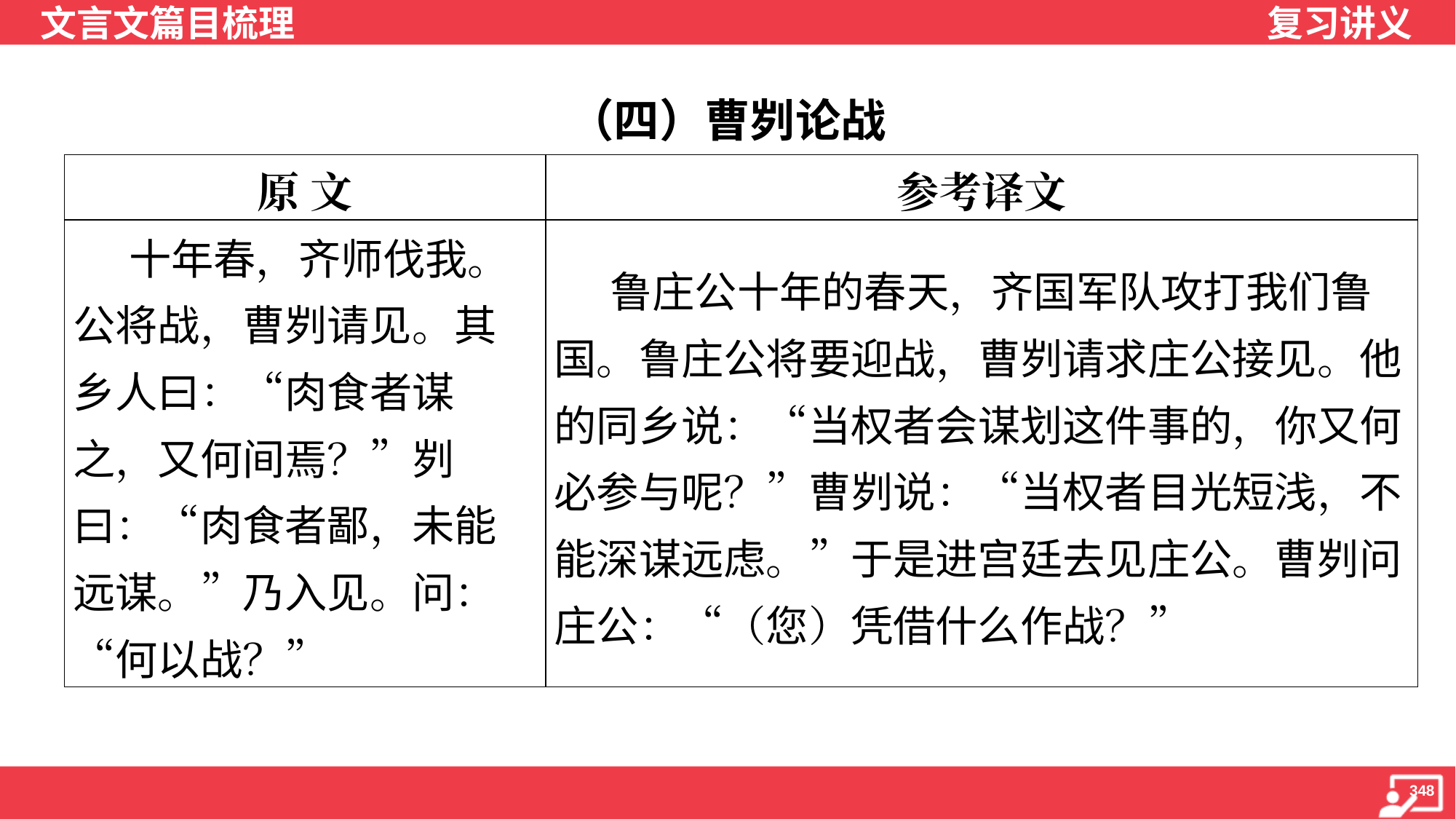

（四）曹刿论战
| 原 文 | 参考译文 |
| --- | --- |
| 十年春，齐师伐我。公将战，曹刿请见。其乡人曰：“肉食者谋之，又何间焉？”刿曰：“肉食者鄙，未能远谋。”乃入见。问：“何以战？” | 鲁庄公十年的春天，齐国军队攻打我们鲁国。鲁庄公将要迎战，曹刿请求庄公接见。他的同乡说：“当权者会谋划这件事的，你又何必参与呢？”曹刿说：“当权者目光短浅，不能深谋远虑。”于是进宫廷去见庄公。曹刿问庄公：“（您）凭借什么作战？” |